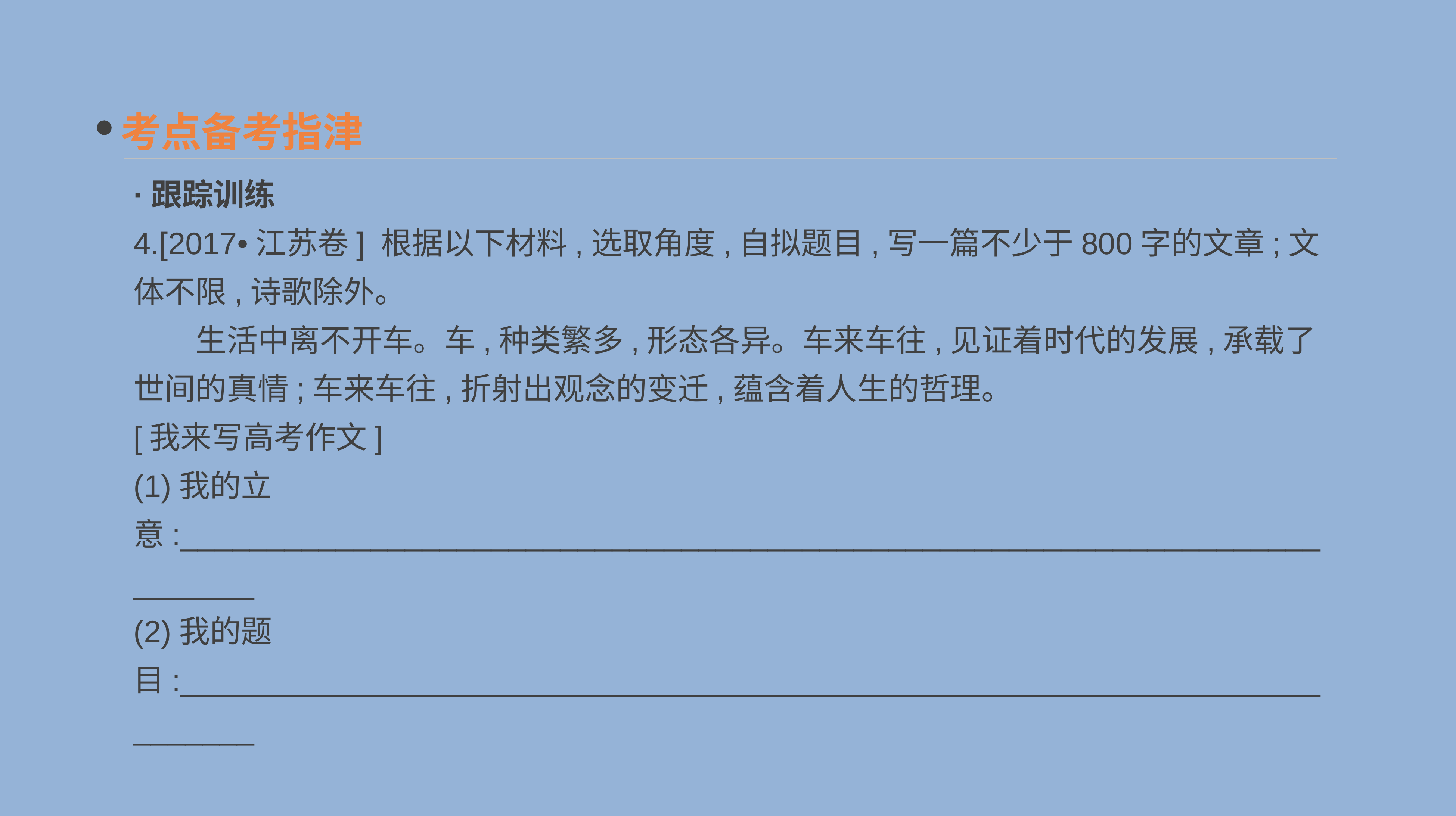

考点备考指津

·跟踪训练
4.[2017•江苏卷] 根据以下材料,选取角度,自拟题目,写一篇不少于800字的文章;文体不限,诗歌除外。
　　生活中离不开车。车,种类繁多,形态各异。车来车往,见证着时代的发展,承载了世间的真情;车来车往,折射出观念的变迁,蕴含着人生的哲理。
[我来写高考作文]
(1)我的立意:_________________________________________________________________________
(2)我的题目:_________________________________________________________________________